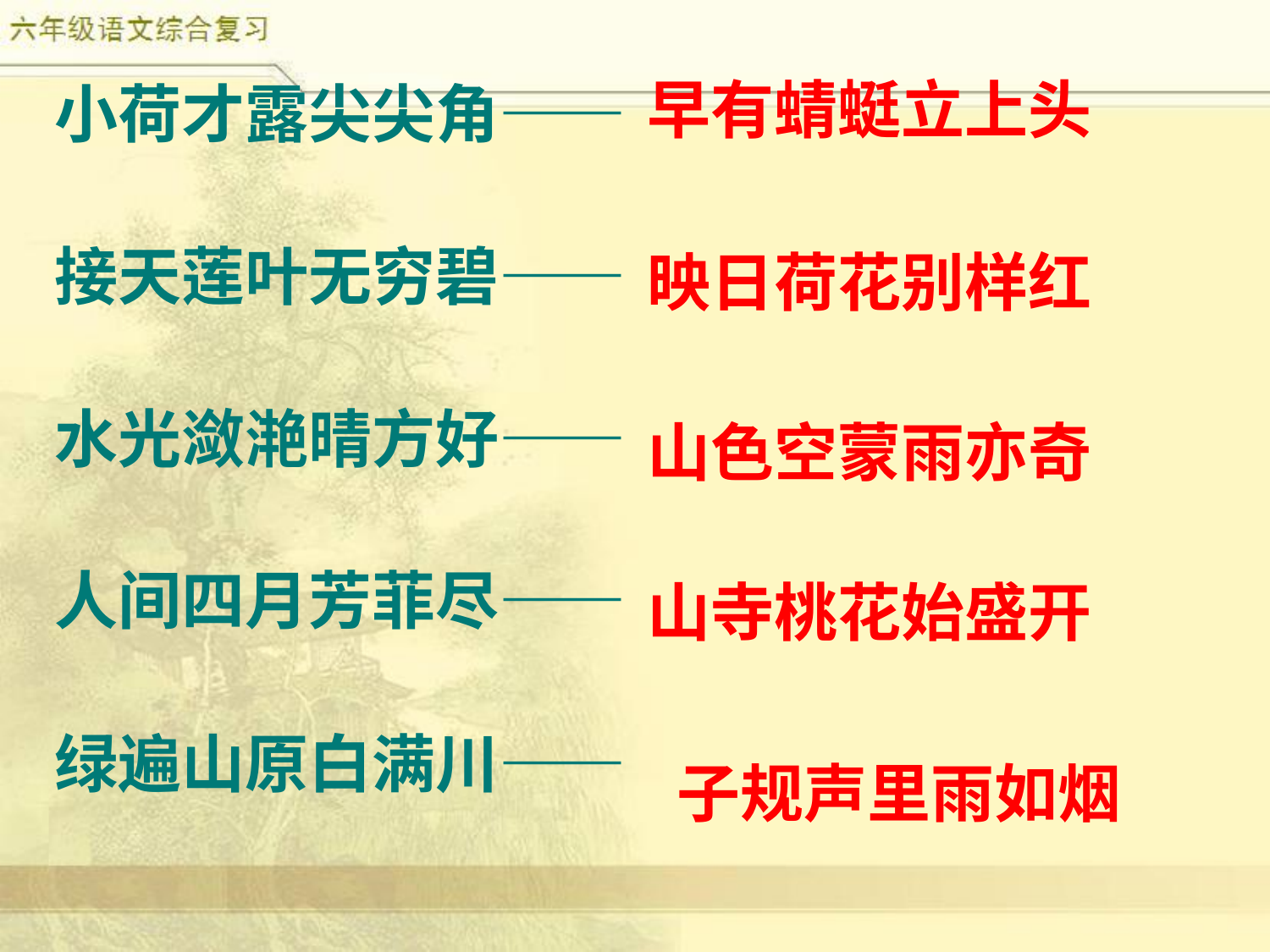

早有蜻蜓立上头
小荷才露尖尖角——

接天莲叶无穷碧——

水光潋滟晴方好——

人间四月芳菲尽——

绿遍山原白满川——
映日荷花别样红
山色空蒙雨亦奇
山寺桃花始盛开
子规声里雨如烟